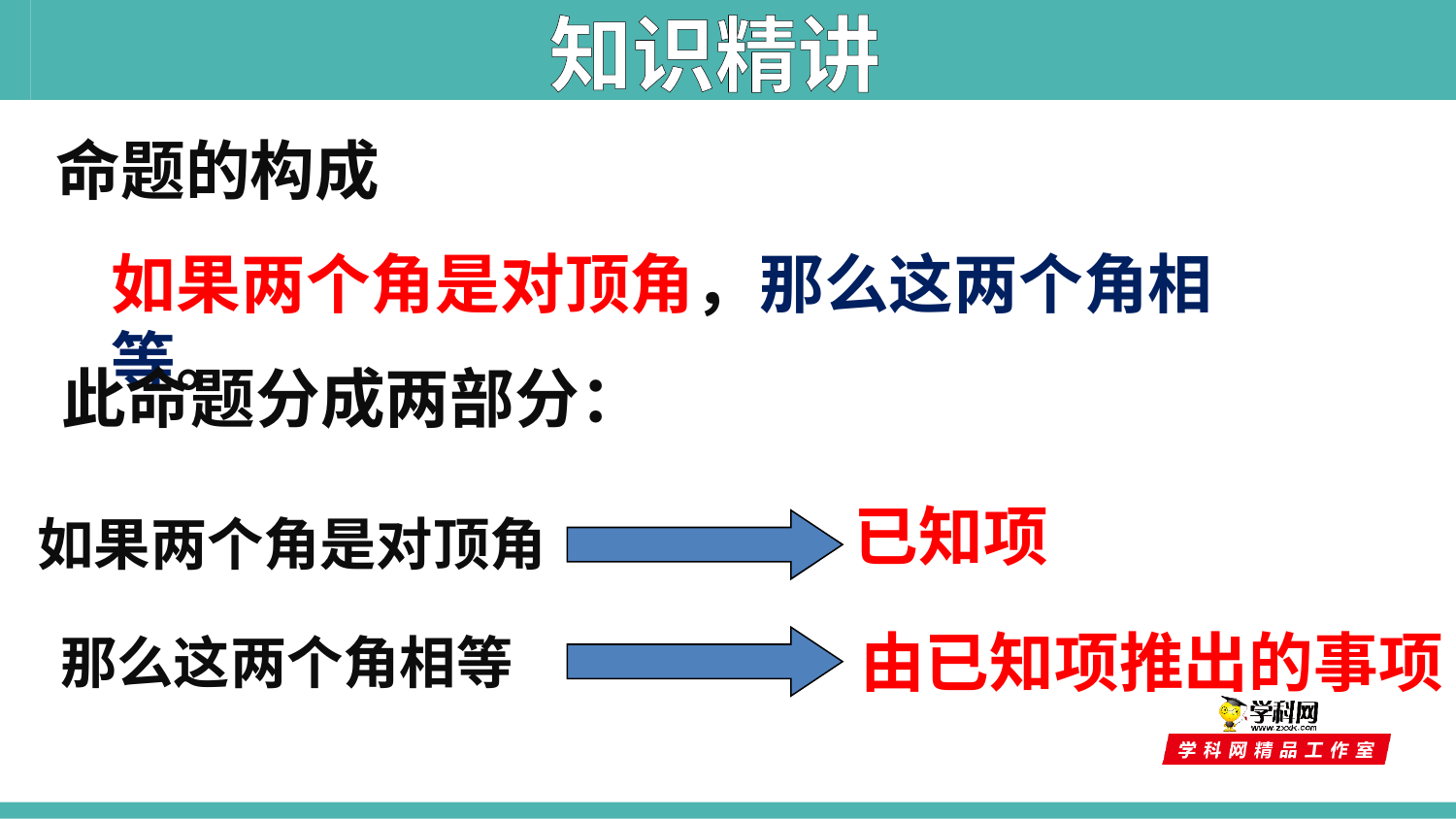

知识精讲
命题的构成
如果两个角是对顶角，那么这两个角相等。
此命题分成两部分：
已知项
如果两个角是对顶角

由已知项推出的事项
那么这两个角相等